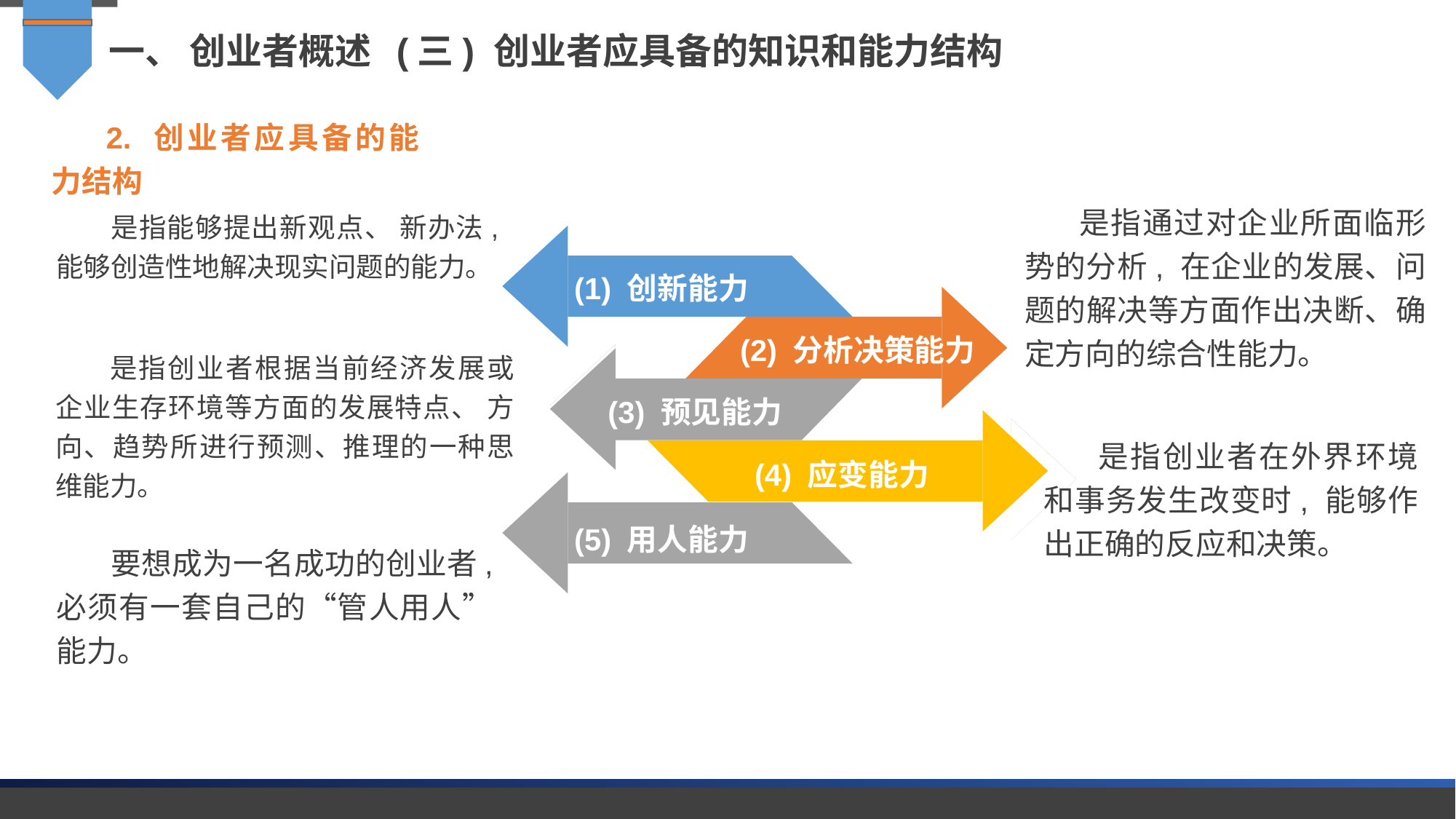

一、 创业者概述  (三) 创业者应具备的知识和能力结构
2. 创业者应具备的能力结构

是指通过对企业所面临形势的分析, 在企业的发展、问题的解决等方面作出决断、确定方向的综合性能力。
是指能够提出新观点、 新办法, 能够创造性地解决现实问题的能力。

(1) 创新能力

(2) 分析决策能力

是指创业者根据当前经济发展或企业生存环境等方面的发展特点、 方向、趋势所进行预测、推理的一种思维能力。

(3) 预见能力

(4) 应变能力

是指创业者在外界环境和事务发生改变时, 能够作出正确的反应和决策。

(5) 用人能力

要想成为一名成功的创业者, 必须有一套自己的“管人用人”能力。